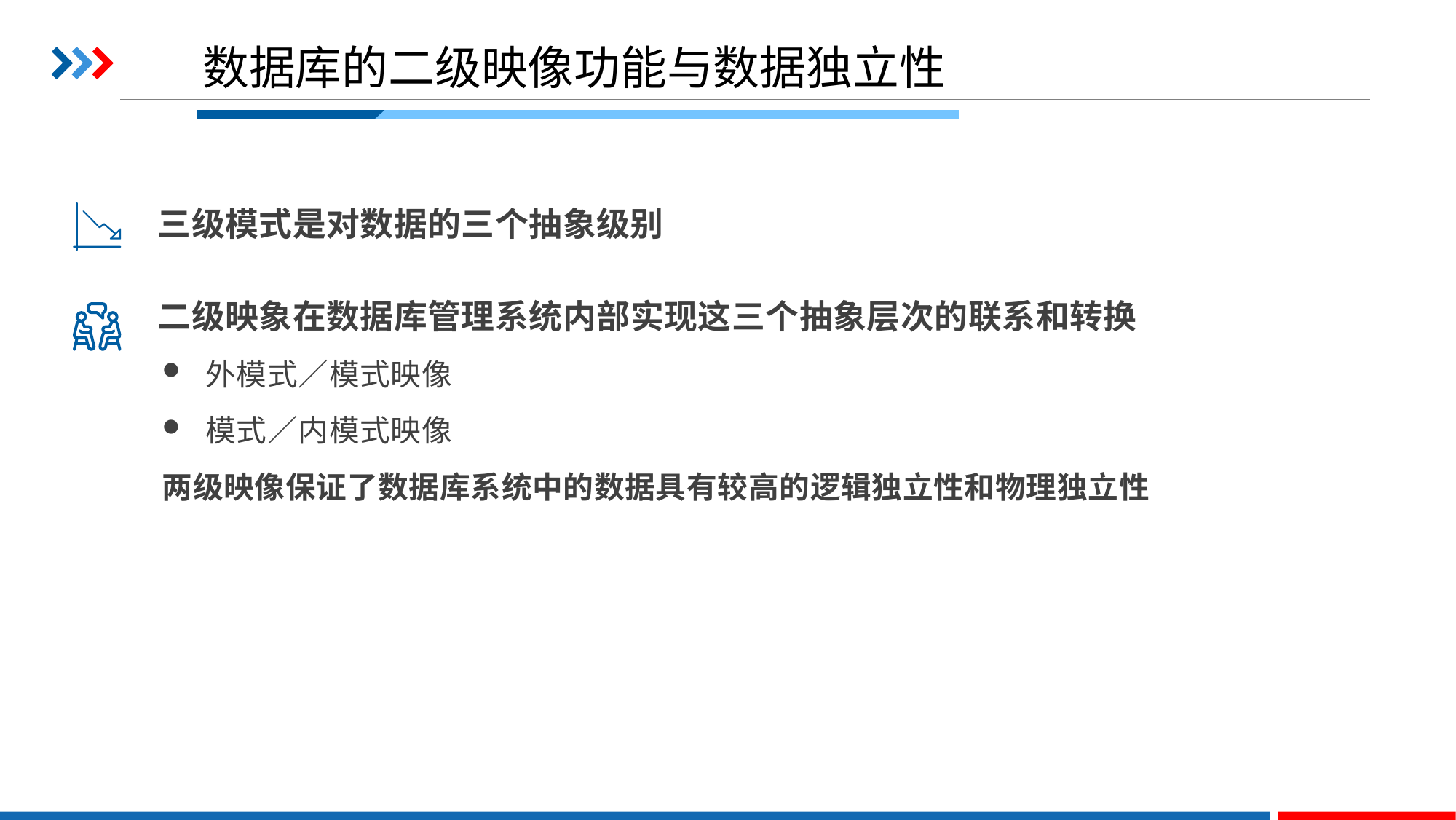

# 数据库的二级映像功能与数据独立性

三级模式是对数据的三个抽象级别
二级映象在数据库管理系统内部实现这三个抽象层次的联系和转换
外模式／模式映像
模式／内模式映像
两级映像保证了数据库系统中的数据具有较高的逻辑独立性和物理独立性